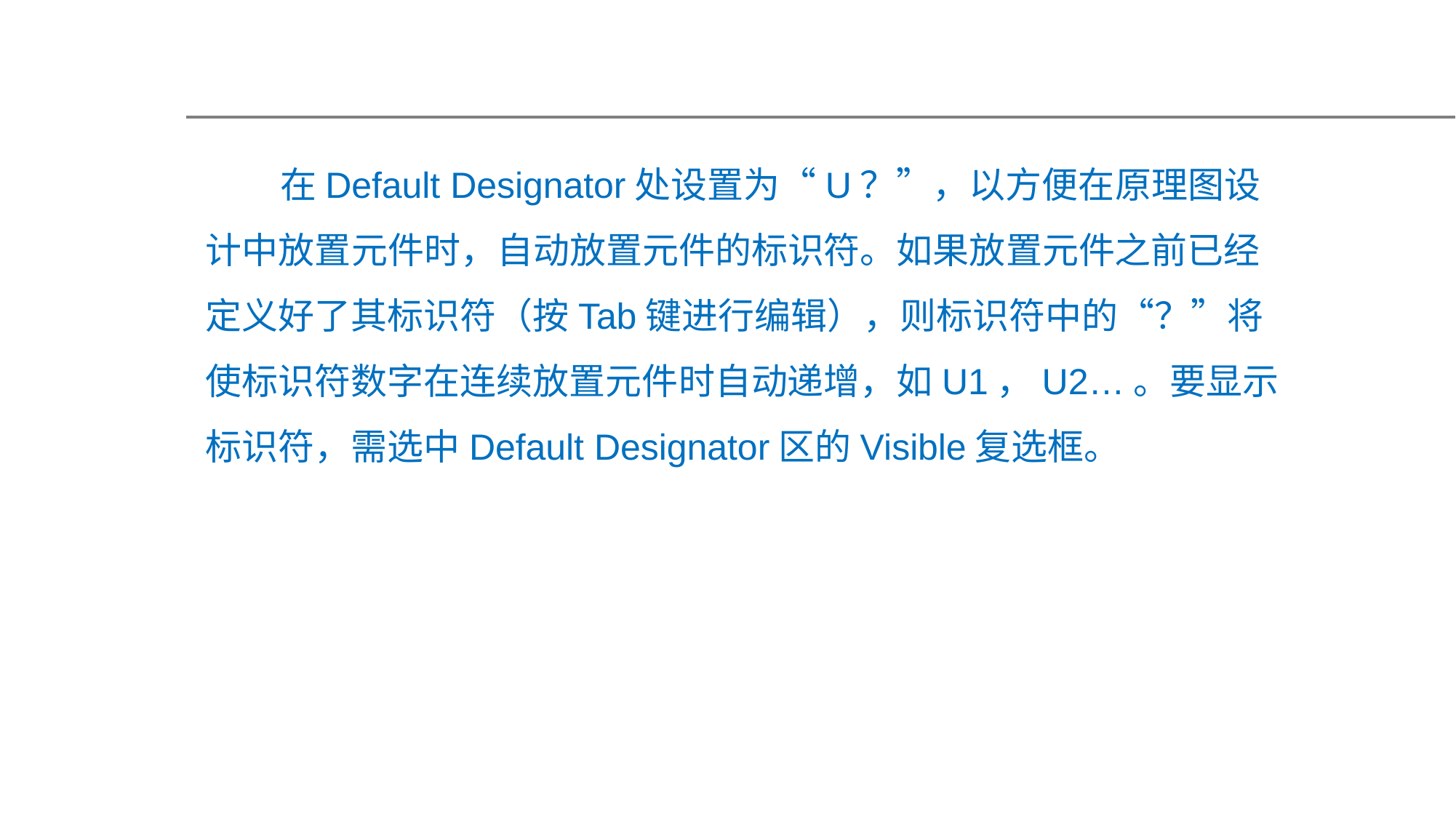

在Default Designator处设置为“U？”，以方便在原理图设计中放置元件时，自动放置元件的标识符。如果放置元件之前已经定义好了其标识符（按Tab键进行编辑），则标识符中的“？”将使标识符数字在连续放置元件时自动递增，如U1，U2…。要显示标识符，需选中Default Designator区的Visible复选框。